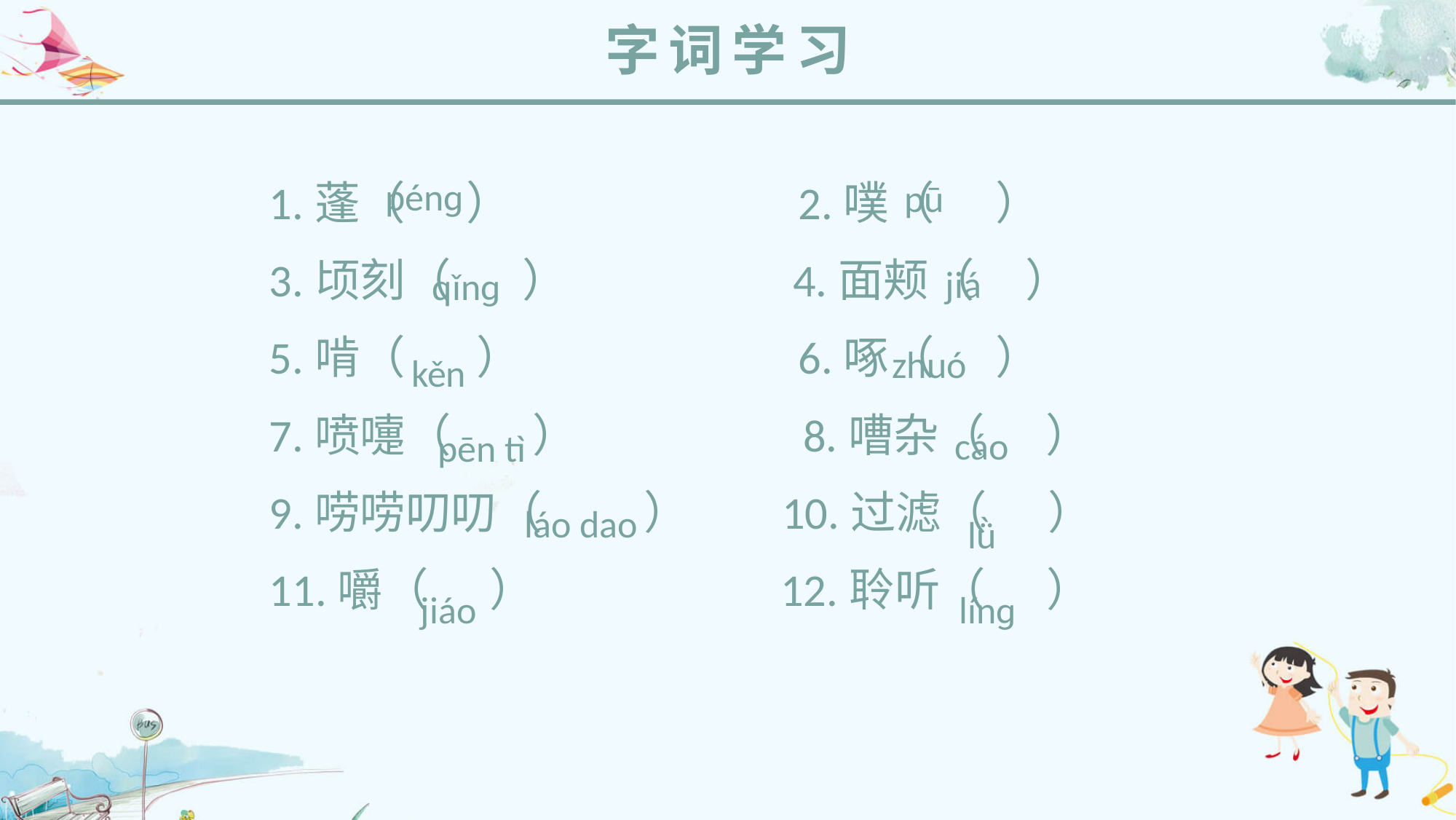

字词学习

pénɡ
1.蓬（      ）                           2.噗（      ）
3.顷刻（       ）                     4.面颊（     ）
5.啃（       ）                          6.啄（      ）
7.喷嚏（        ）                     8.嘈杂（      ）
9.唠唠叨叨（          ）        10.过滤（      ）
11.嚼（      ）                       12.聆听（      ）
pū
jiá
qǐnɡ
zhuó
kěn
cáo
pēn tì
láo dao
lǜ
jiáo
línɡ